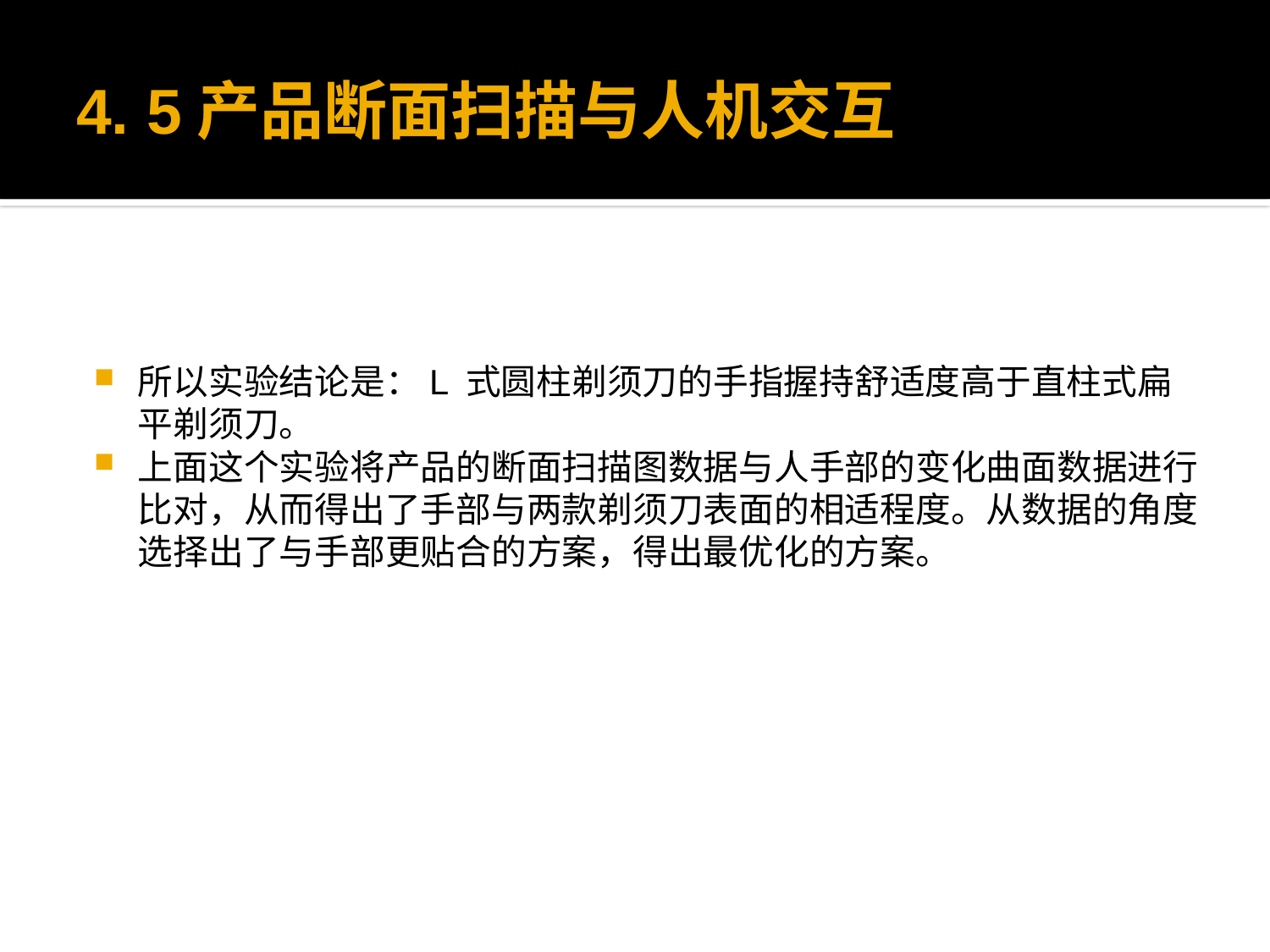

# 4. 5产品断面扫描与人机交互
所以实验结论是：L 式圆柱剃须刀的手指握持舒适度高于直柱式扁平剃须刀。
上面这个实验将产品的断面扫描图数据与人手部的变化曲面数据进行比对，从而得出了手部与两款剃须刀表面的相适程度。从数据的角度选择出了与手部更贴合的方案，得出最优化的方案。